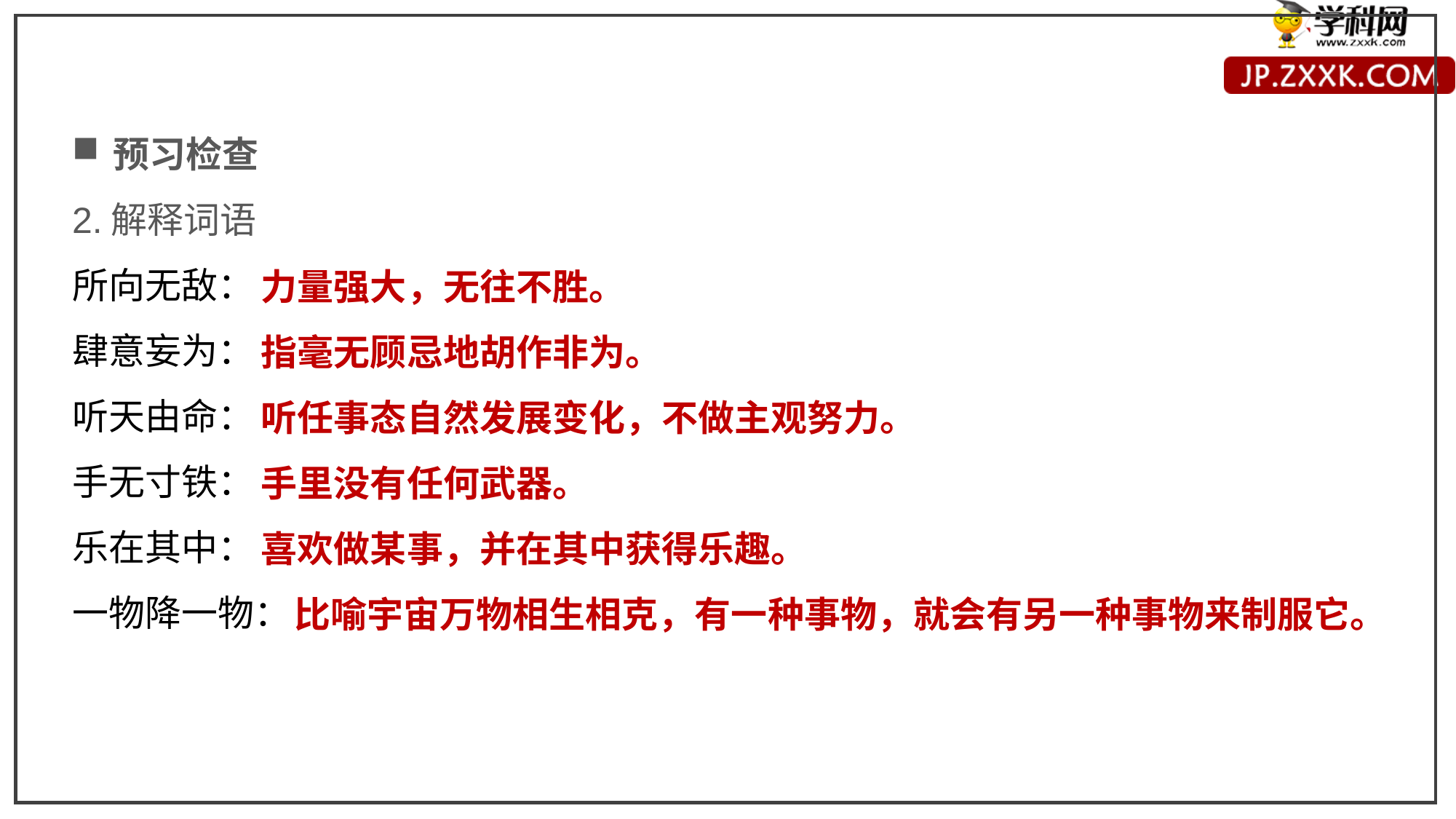

预习检查
2.解释词语
所向无敌：
肆意妄为：
听天由命：
手无寸铁：
乐在其中：
一物降一物：
力量强大，无往不胜。
指毫无顾忌地胡作非为。
听任事态自然发展变化，不做主观努力。
手里没有任何武器。
喜欢做某事，并在其中获得乐趣。
   比喻宇宙万物相生相克，有一种事物，就会有另一种事物来制服它。